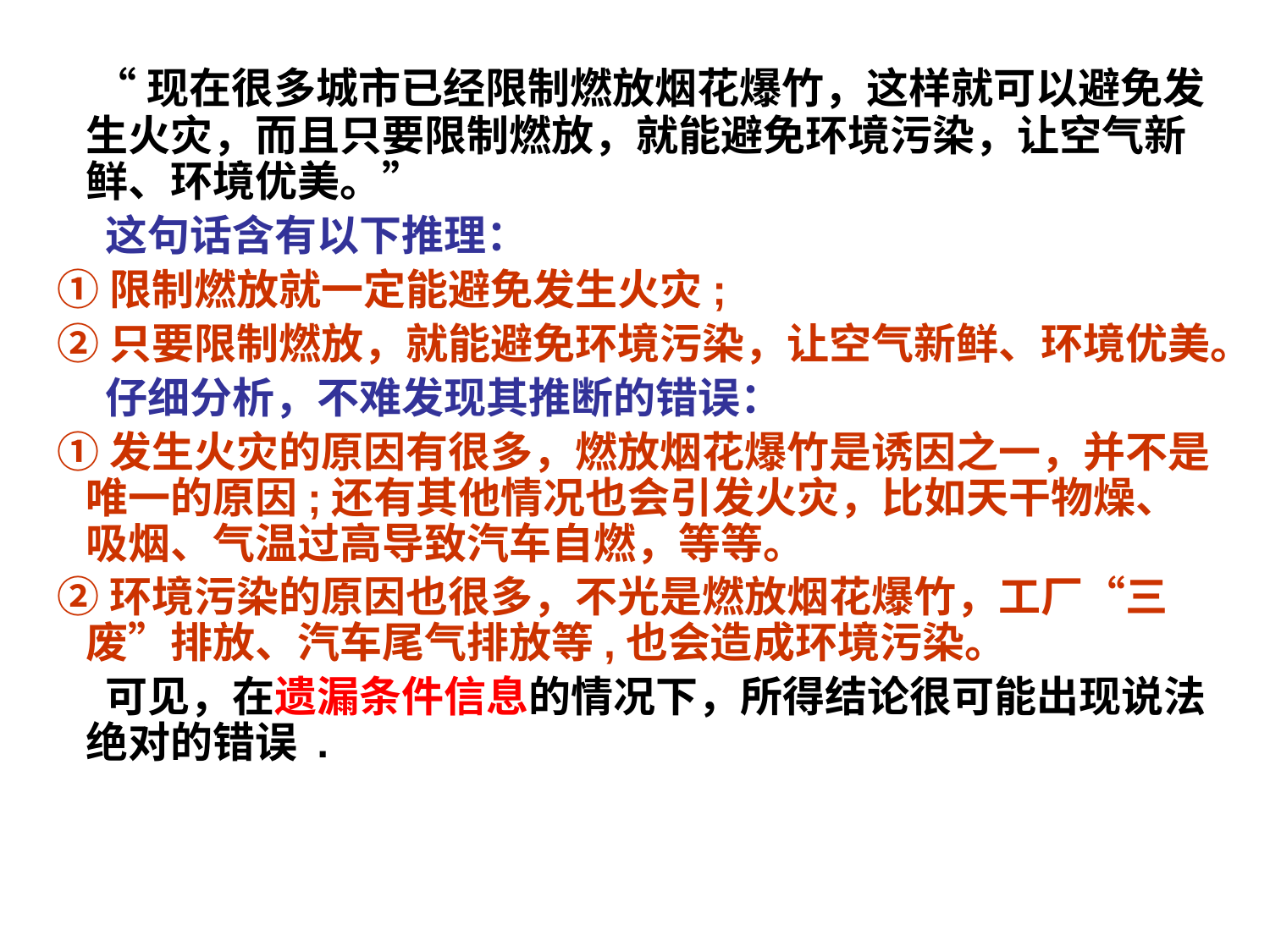

“现在很多城市已经限制燃放烟花爆竹，这样就可以避免发生火灾，而且只要限制燃放，就能避免环境污染，让空气新鲜、环境优美。”
      这句话含有以下推理：
  ①限制燃放就一定能避免发生火灾;
  ②只要限制燃放，就能避免环境污染，让空气新鲜、环境优美。
      仔细分析，不难发现其推断的错误：
  ①发生火灾的原因有很多，燃放烟花爆竹是诱因之一，并不是唯一的原因;还有其他情况也会引发火灾，比如天干物燥、吸烟、气温过高导致汽车自燃，等等。
  ②环境污染的原因也很多，不光是燃放烟花爆竹，工厂“三废”排放、汽车尾气排放等,也会造成环境污染。
      可见，在遗漏条件信息的情况下，所得结论很可能出现说法绝对的错误 .